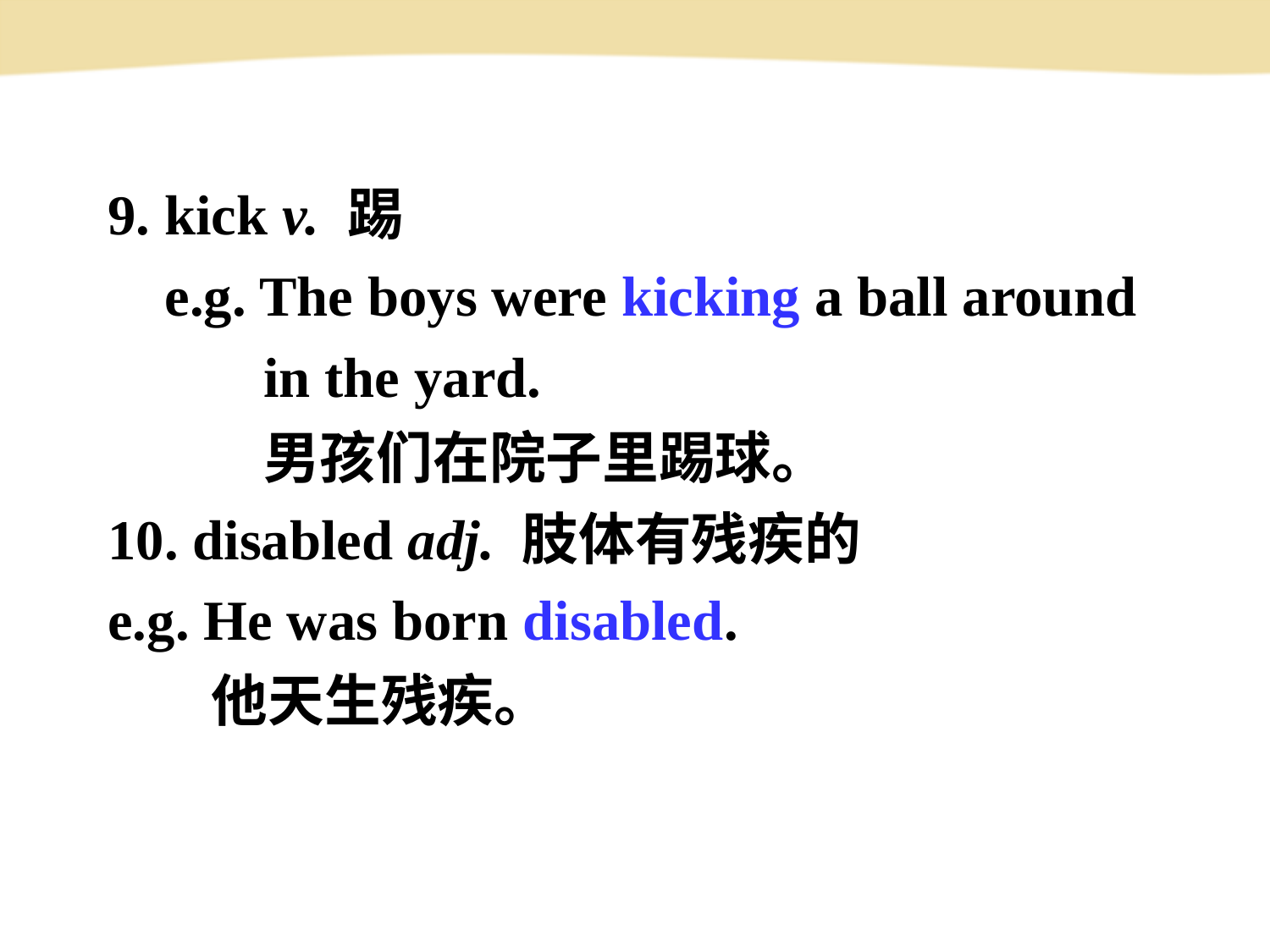

9. kick v. 踢
    e.g. The boys were kicking a ball around
           in the yard.
           男孩们在院子里踢球。
10. disabled adj. 肢体有残疾的
e.g. He was born disabled.
       他天生残疾。